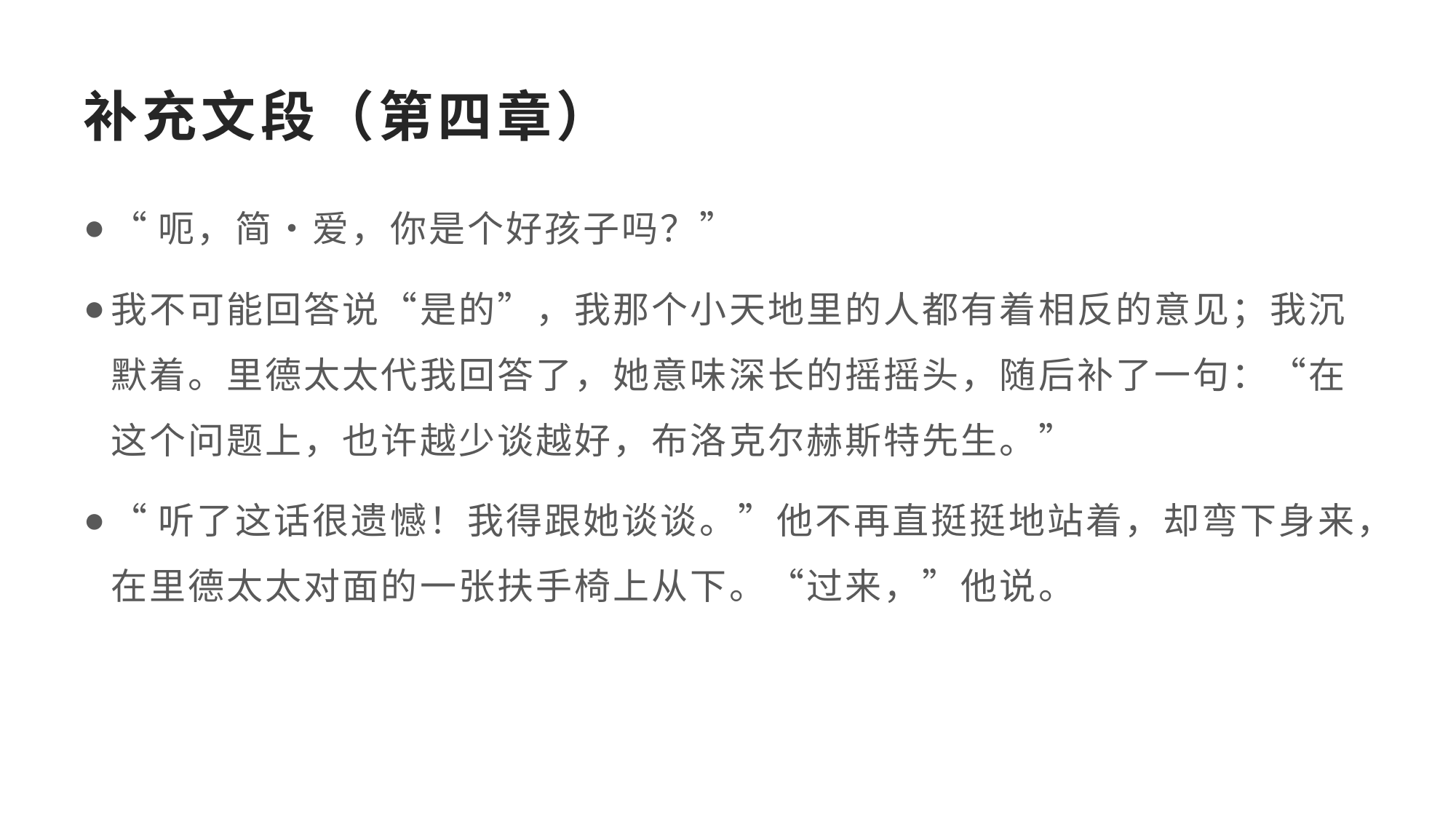

# 补充文段（第四章）
“呃，简•爱，你是个好孩子吗？”
我不可能回答说“是的”，我那个小天地里的人都有着相反的意见；我沉默着。里德太太代我回答了，她意味深长的摇摇头，随后补了一句：“在这个问题上，也许越少谈越好，布洛克尔赫斯特先生。”
“听了这话很遗憾！我得跟她谈谈。”他不再直挺挺地站着，却弯下身来，在里德太太对面的一张扶手椅上从下。“过来，”他说。